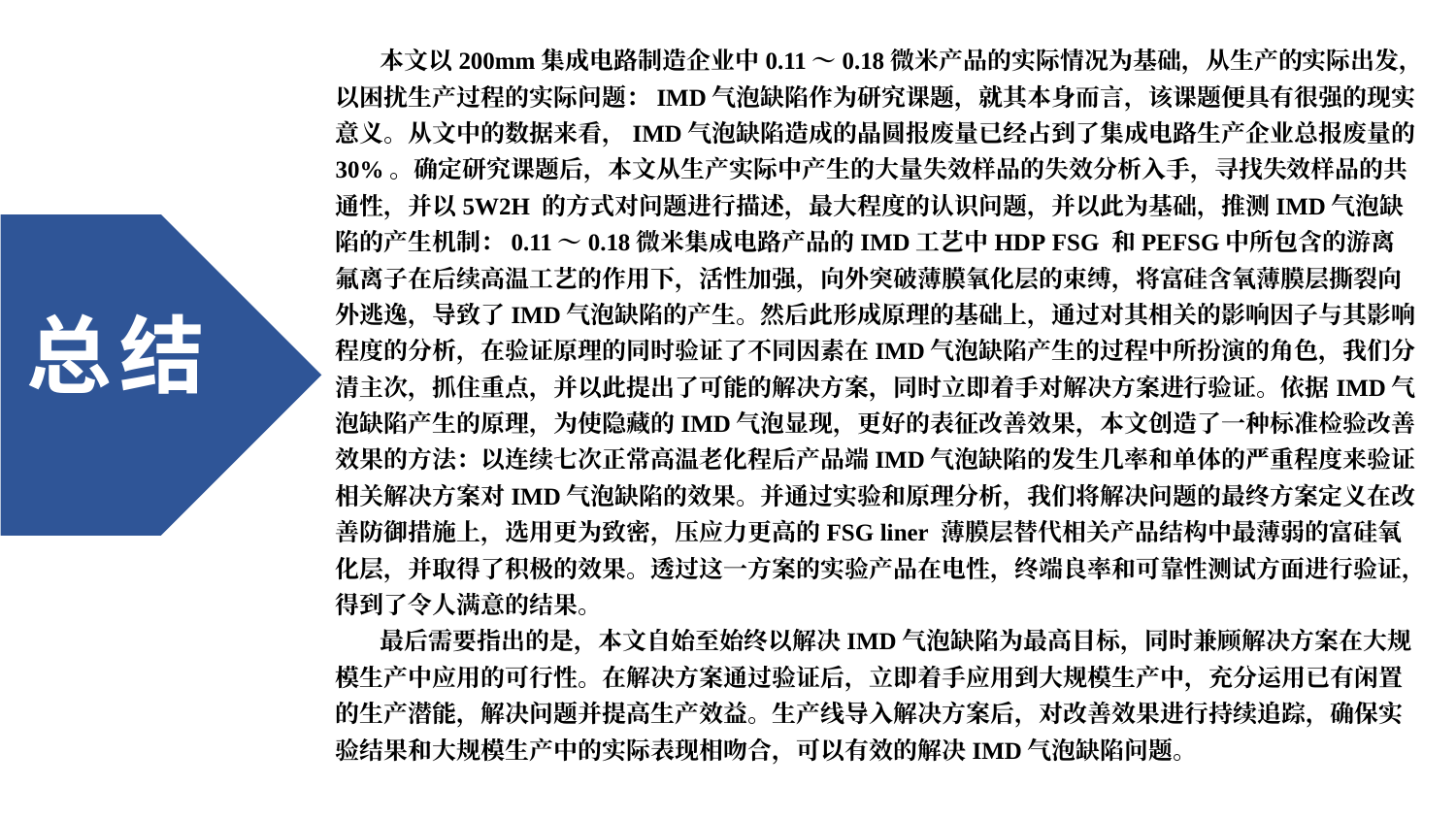

本文以200mm集成电路制造企业中0.11～0.18微米产品的实际情况为基础，从生产的实际出发，以困扰生产过程的实际问题：IMD气泡缺陷作为研究课题，就其本身而言，该课题便具有很强的现实意义。从文中的数据来看，IMD气泡缺陷造成的晶圆报废量已经占到了集成电路生产企业总报废量的30%。确定研究课题后，本文从生产实际中产生的大量失效样品的失效分析入手，寻找失效样品的共通性，并以5W2H 的方式对问题进行描述，最大程度的认识问题，并以此为基础，推测IMD气泡缺陷的产生机制：0.11～0.18微米集成电路产品的IMD工艺中HDP FSG 和PEFSG中所包含的游离氟离子在后续高温工艺的作用下，活性加强，向外突破薄膜氧化层的束缚，将富硅含氧薄膜层撕裂向外逃逸，导致了IMD气泡缺陷的产生。然后此形成原理的基础上，通过对其相关的影响因子与其影响程度的分析，在验证原理的同时验证了不同因素在IMD气泡缺陷产生的过程中所扮演的角色，我们分清主次，抓住重点，并以此提出了可能的解决方案，同时立即着手对解决方案进行验证。依据IMD气泡缺陷产生的原理，为使隐藏的IMD气泡显现，更好的表征改善效果，本文创造了一种标准检验改善效果的方法：以连续七次正常高温老化程后产品端IMD气泡缺陷的发生几率和单体的严重程度来验证相关解决方案对IMD气泡缺陷的效果。并通过实验和原理分析，我们将解决问题的最终方案定义在改善防御措施上，选用更为致密，压应力更高的FSG liner 薄膜层替代相关产品结构中最薄弱的富硅氧化层，并取得了积极的效果。透过这一方案的实验产品在电性，终端良率和可靠性测试方面进行验证，得到了令人满意的结果。
最后需要指出的是，本文自始至始终以解决IMD气泡缺陷为最高目标，同时兼顾解决方案在大规模生产中应用的可行性。在解决方案通过验证后，立即着手应用到大规模生产中，充分运用已有闲置的生产潜能，解决问题并提高生产效益。生产线导入解决方案后，对改善效果进行持续追踪，确保实验结果和大规模生产中的实际表现相吻合，可以有效的解决IMD气泡缺陷问题。

总 结